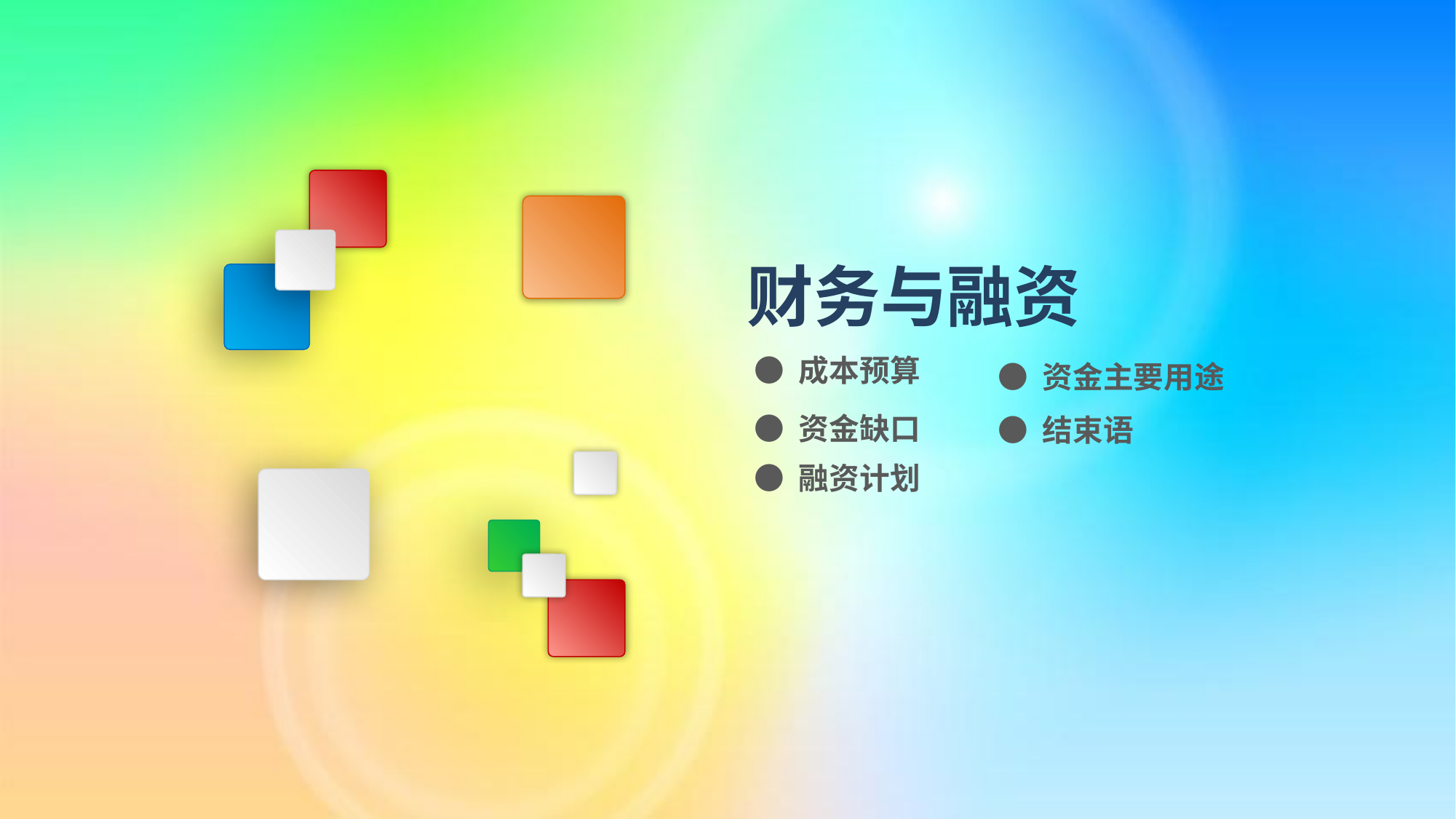

财务与融资

● 成本预算
● 资金主要用途
● 资金缺口
● 结束语

● 融资计划